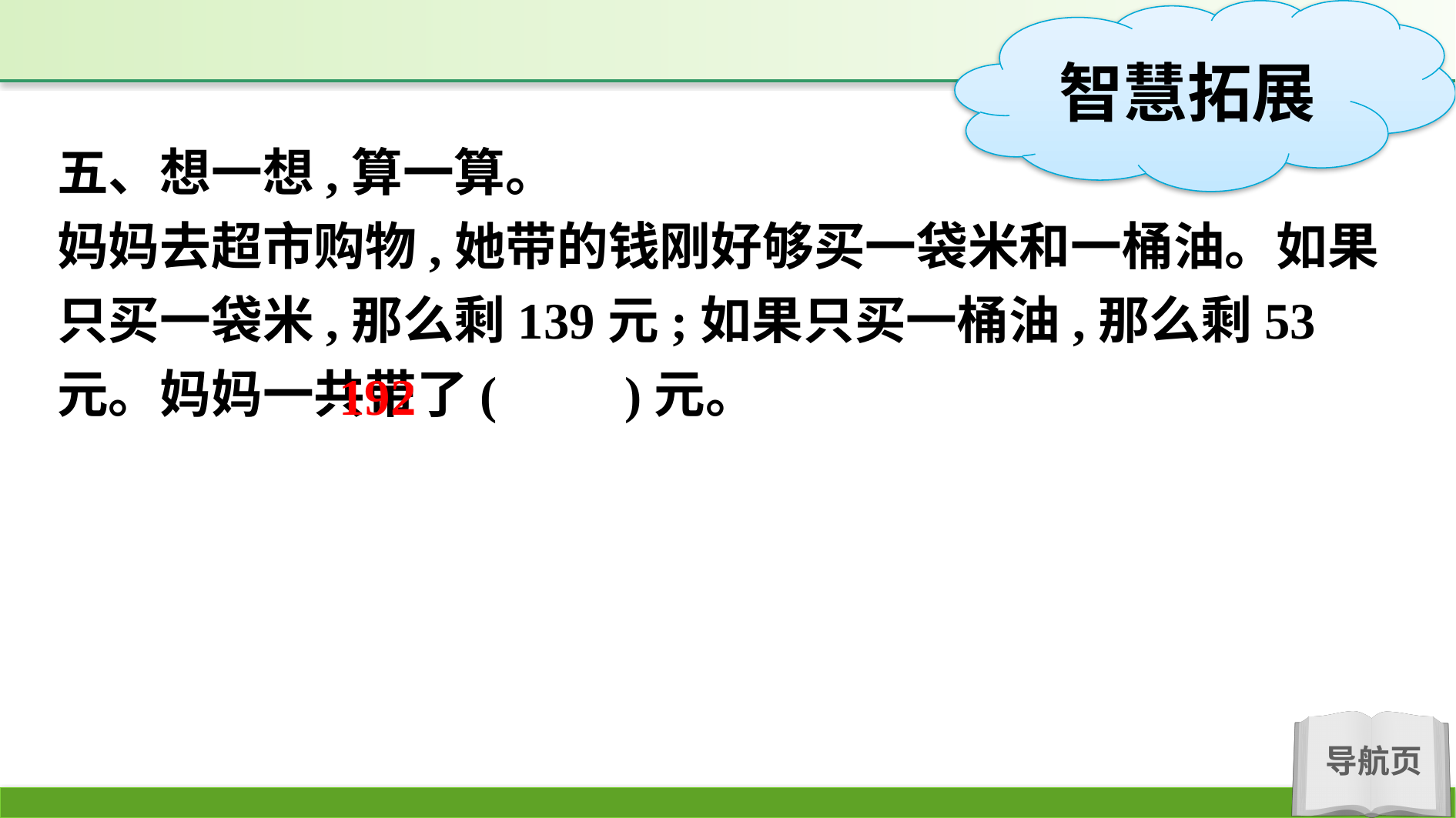

五、想一想,算一算。
妈妈去超市购物,她带的钱刚好够买一袋米和一桶油。如果只买一袋米,那么剩139元;如果只买一桶油,那么剩53元。妈妈一共带了(　　)元。
192